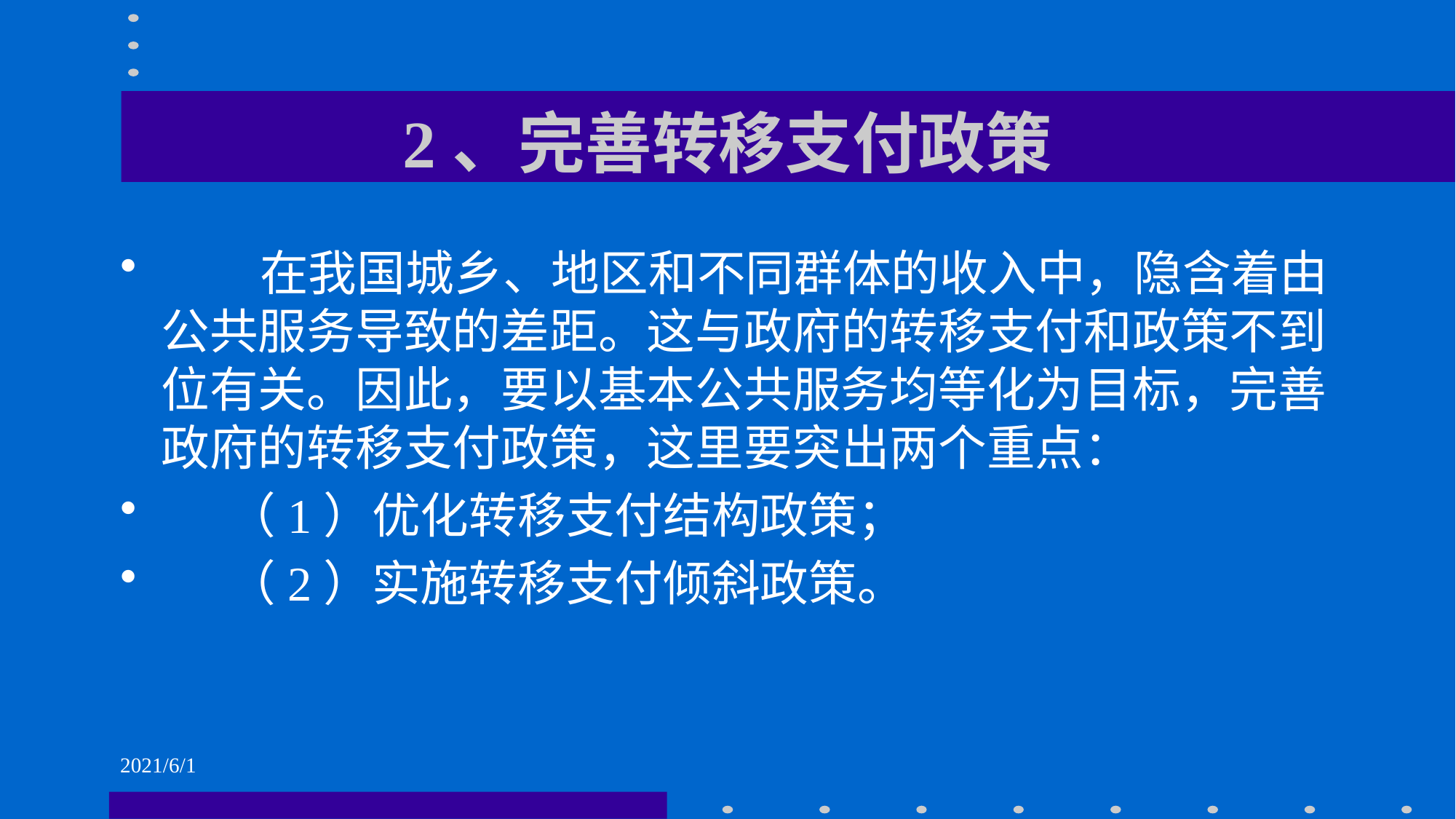

# 2、完善转移支付政策
        在我国城乡、地区和不同群体的收入中，隐含着由公共服务导致的差距。这与政府的转移支付和政策不到位有关。因此，要以基本公共服务均等化为目标，完善政府的转移支付政策，这里要突出两个重点：
     （1）优化转移支付结构政策；
     （2）实施转移支付倾斜政策。

2021/6/1